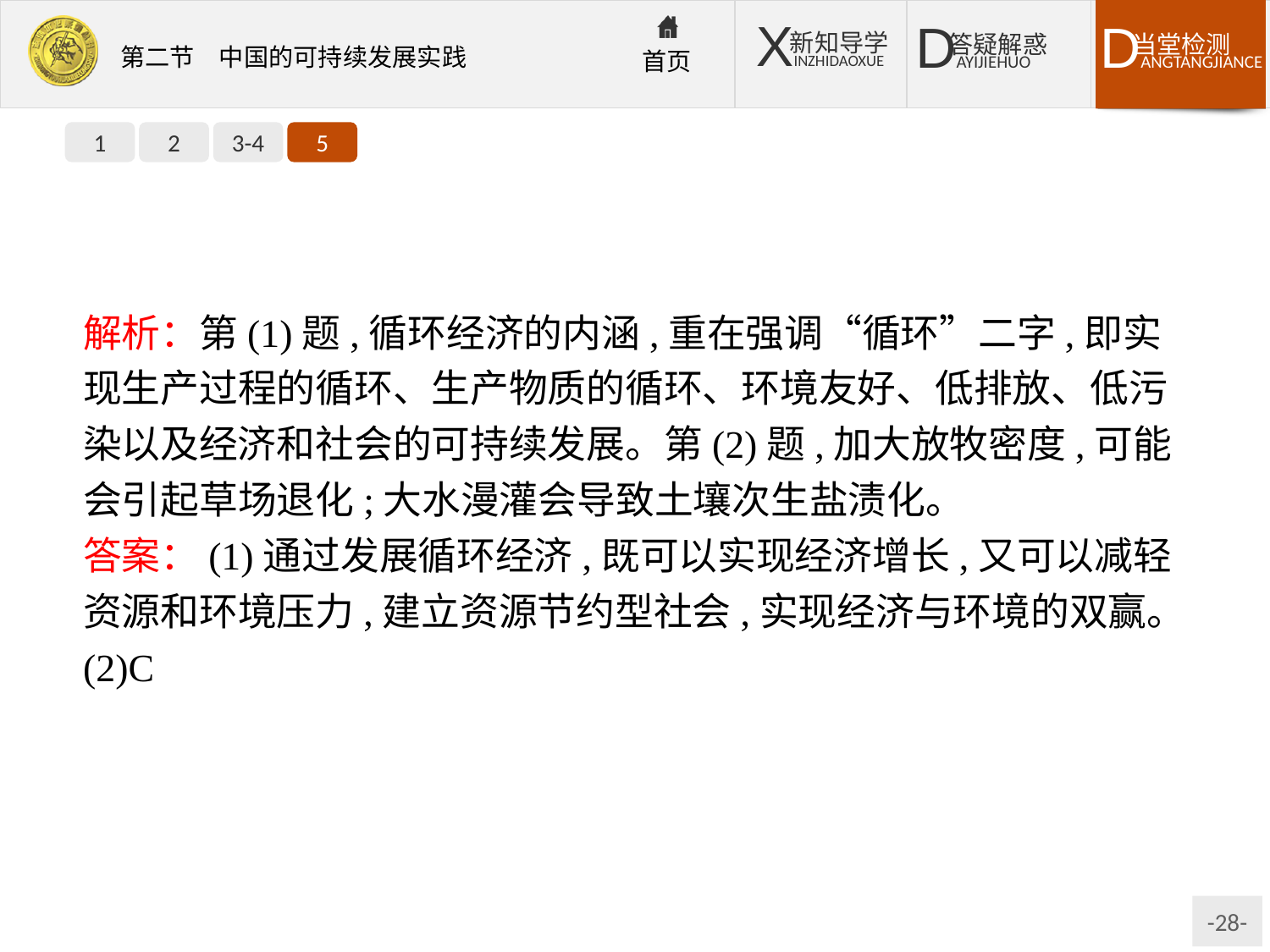

1
2
3-4
5
解析：第(1)题,循环经济的内涵,重在强调“循环”二字,即实现生产过程的循环、生产物质的循环、环境友好、低排放、低污染以及经济和社会的可持续发展。第(2)题,加大放牧密度,可能会引起草场退化;大水漫灌会导致土壤次生盐渍化。
答案：(1)通过发展循环经济,既可以实现经济增长,又可以减轻资源和环境压力,建立资源节约型社会,实现经济与环境的双赢。
(2)C